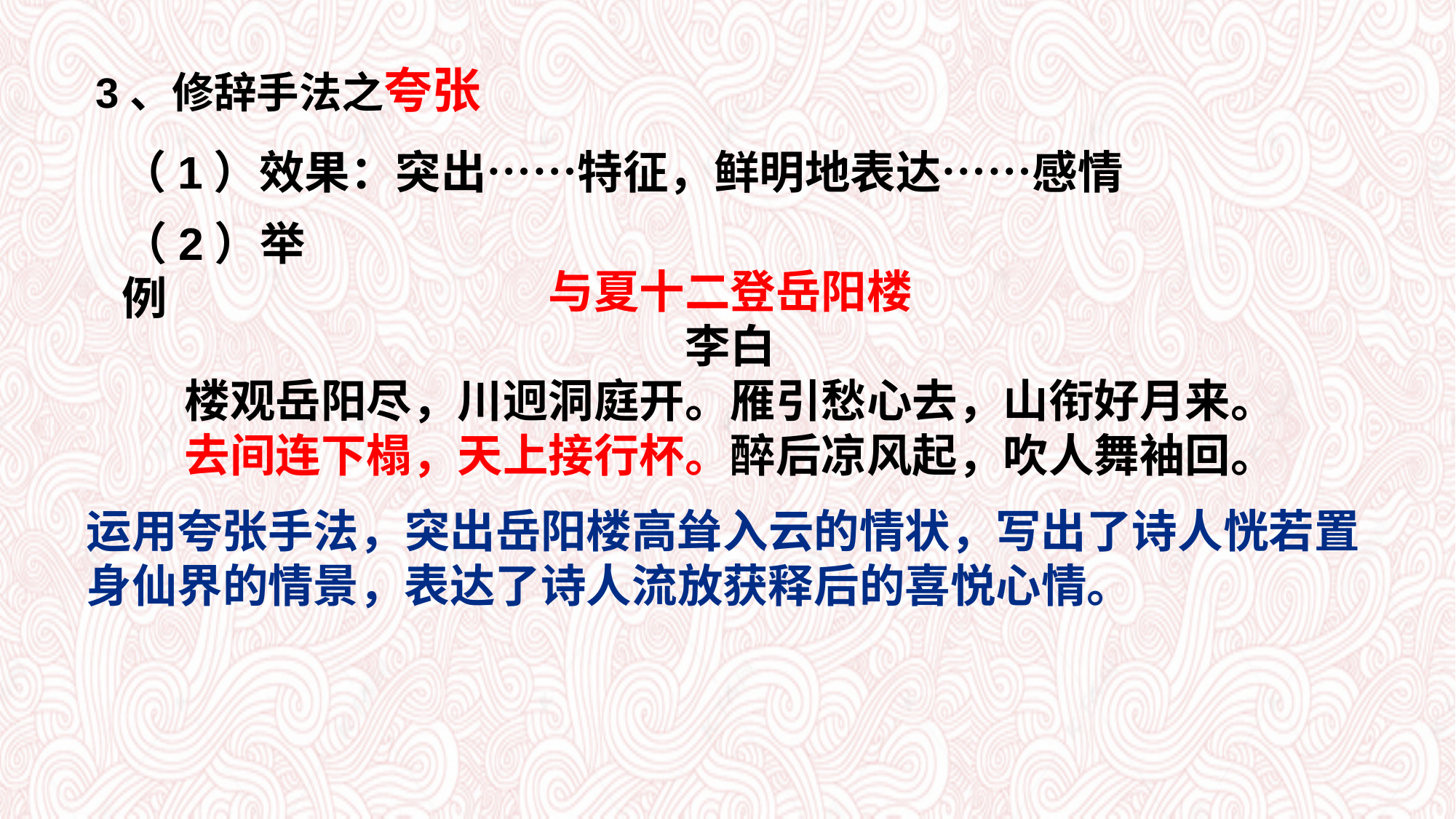

3、修辞手法之夸张
（1）效果：突出……特征，鲜明地表达……感情
（2）举例
与夏十二登岳阳楼
李白
楼观岳阳尽，川迥洞庭开。雁引愁心去，山衔好月来。
去间连下榻，天上接行杯。醉后凉风起，吹人舞袖回。
运用夸张手法，突出岳阳楼高耸入云的情状，写出了诗人恍若置身仙界的情景，表达了诗人流放获释后的喜悦心情。